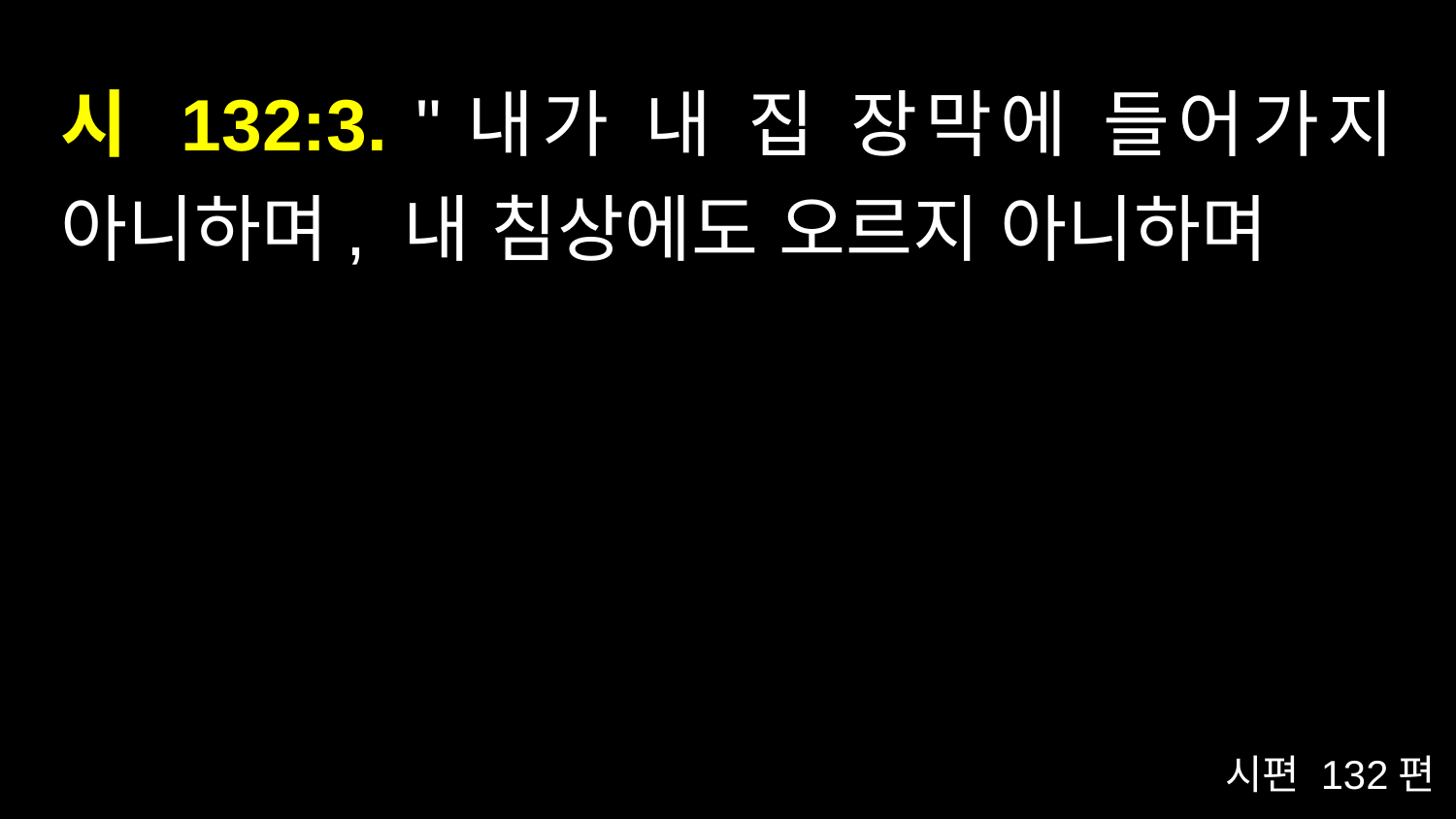

# 시 132:3. "내가 내 집 장막에 들어가지 아니하며, 내 침상에도 오르지 아니하며
시편 132편